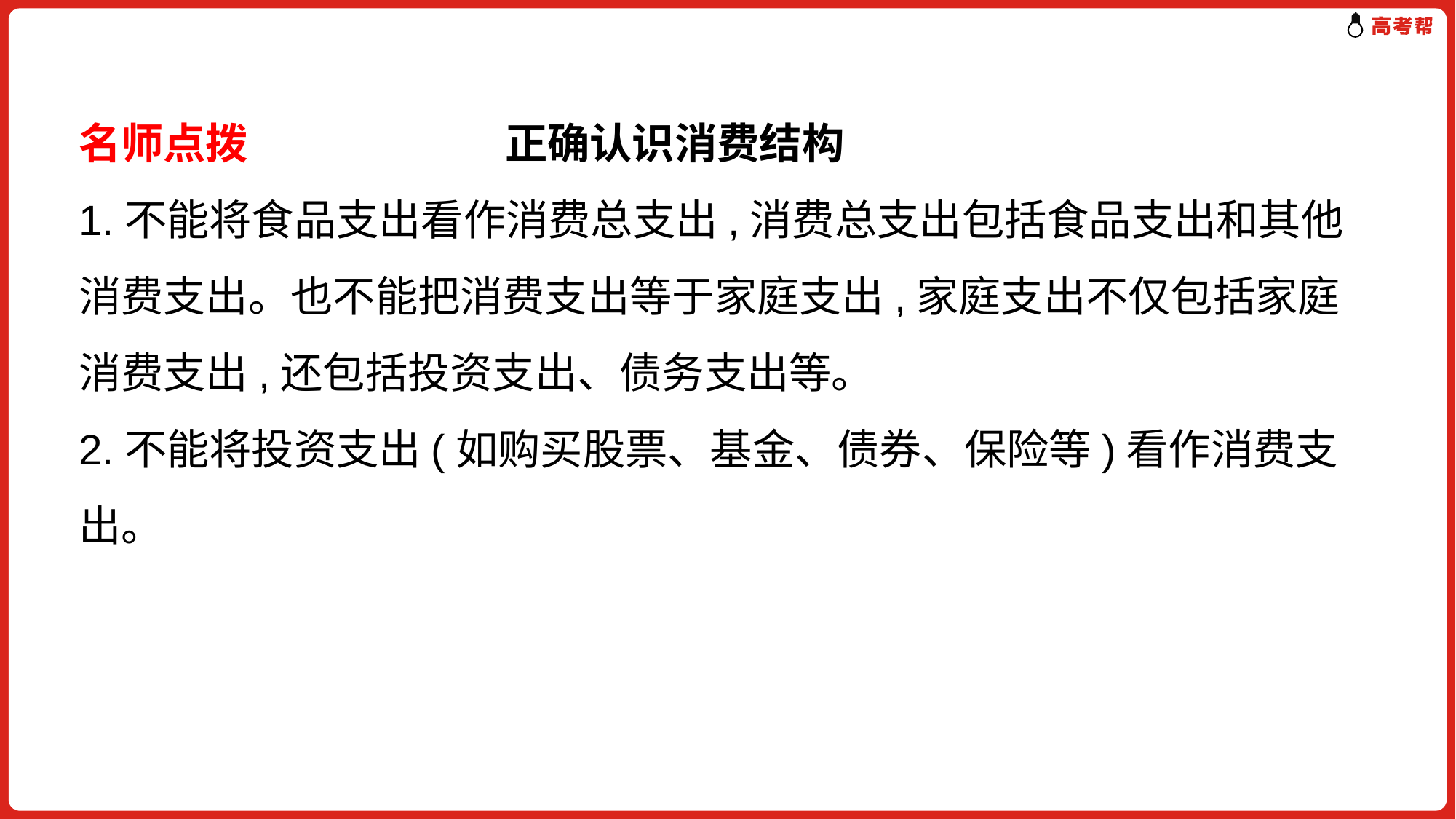

名师点拨	                      正确认识消费结构
1.不能将食品支出看作消费总支出,消费总支出包括食品支出和其他消费支出。也不能把消费支出等于家庭支出,家庭支出不仅包括家庭消费支出,还包括投资支出、债务支出等。
2.不能将投资支出(如购买股票、基金、债券、保险等)看作消费支出。